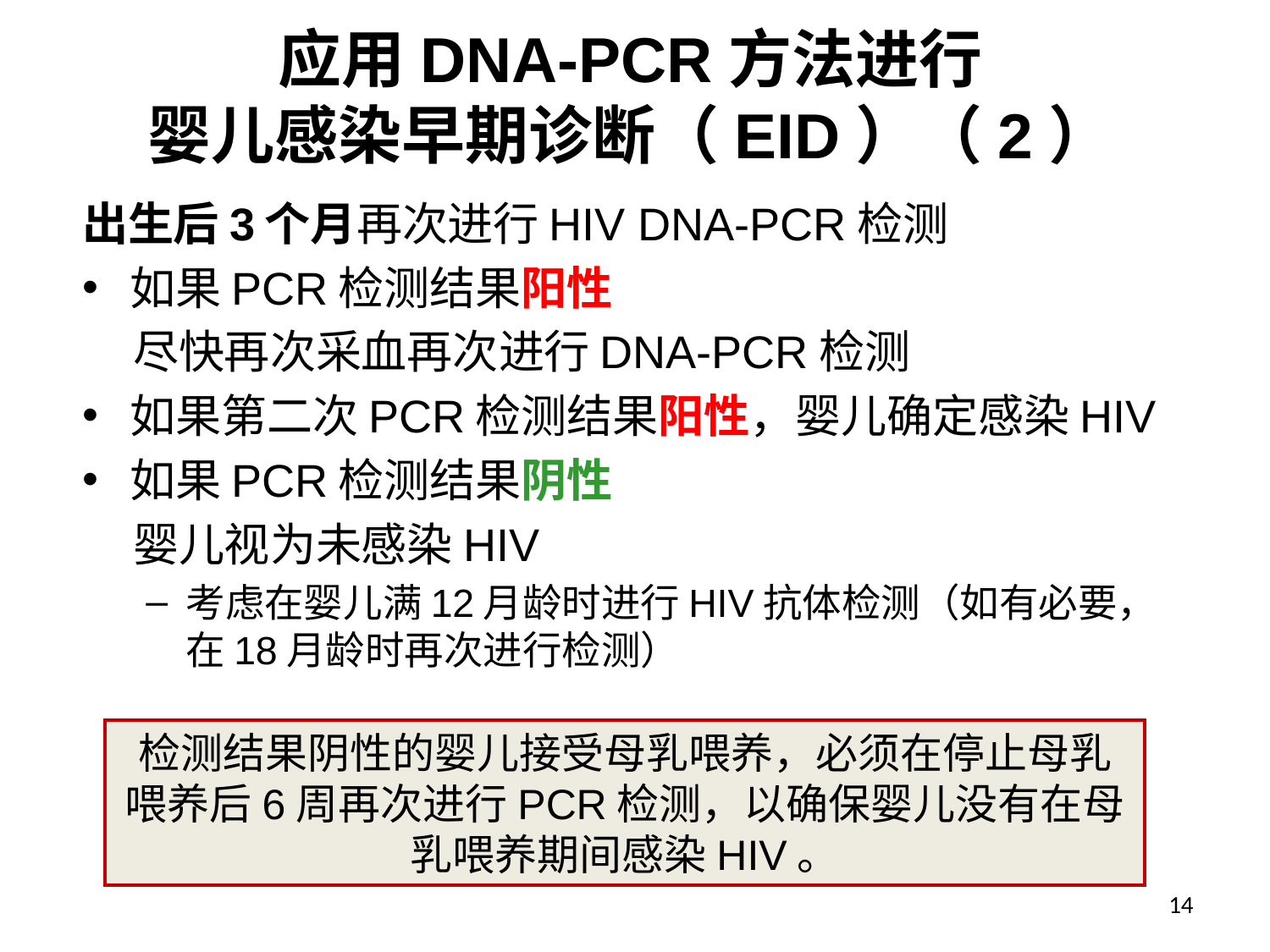

# 应用DNA-PCR方法进行 婴儿感染早期诊断（EID）（2）
出生后3个月再次进行HIV DNA-PCR检测
如果PCR检测结果阳性
    尽快再次采血再次进行DNA-PCR检测
如果第二次PCR检测结果阳性，婴儿确定感染HIV
如果PCR检测结果阴性
    婴儿视为未感染HIV
考虑在婴儿满12月龄时进行HIV抗体检测（如有必要，在18月龄时再次进行检测）
检测结果阴性的婴儿接受母乳喂养，必须在停止母乳喂养后6周再次进行PCR检测，以确保婴儿没有在母乳喂养期间感染HIV。
14